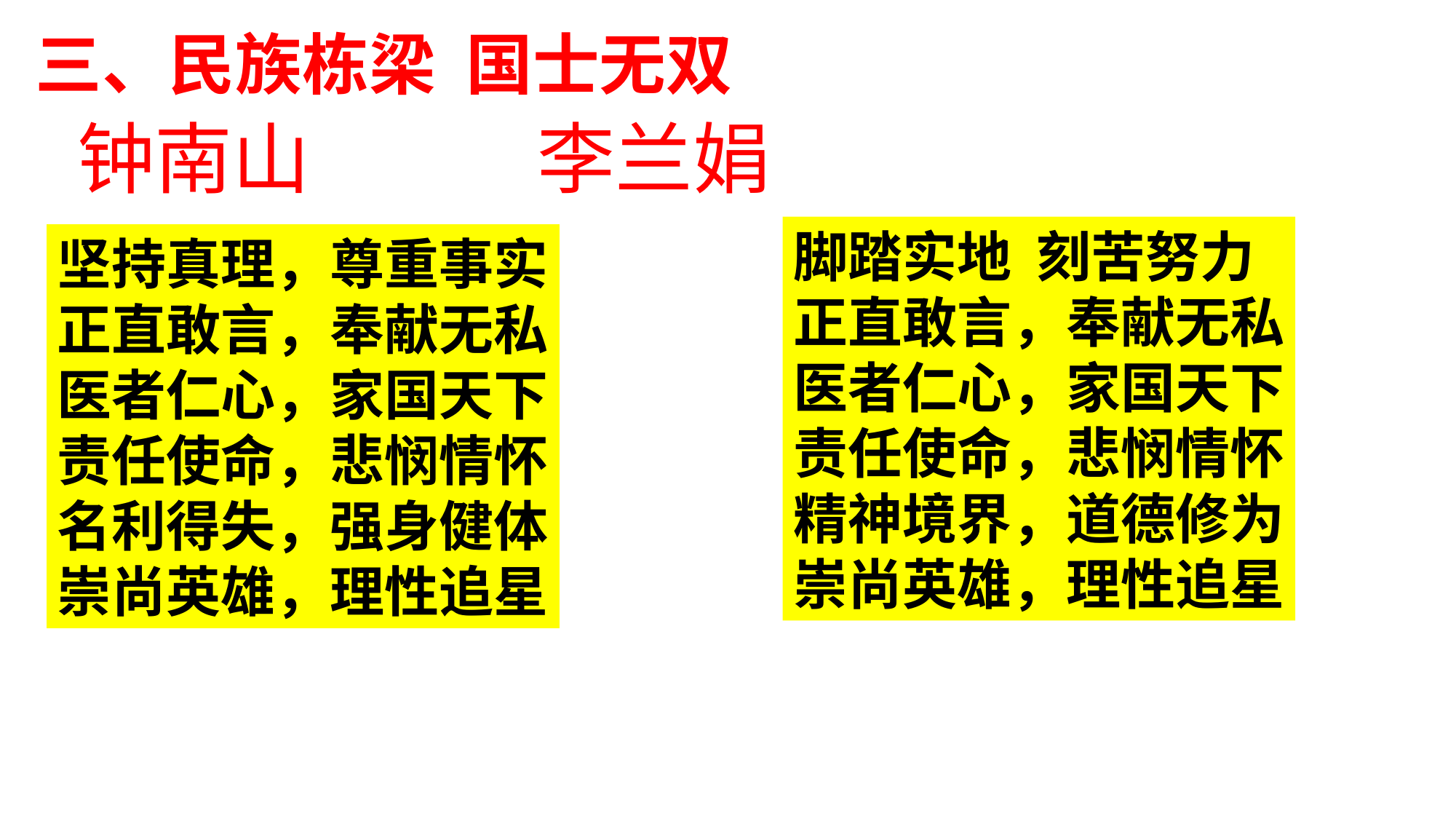

# 三、民族栋梁  国士无双
    钟南山             李兰娟

脚踏实地  刻苦努力
正直敢言，奉献无私
医者仁心，家国天下
责任使命，悲悯情怀
精神境界，道德修为
崇尚英雄，理性追星
坚持真理，尊重事实
正直敢言，奉献无私
医者仁心，家国天下
责任使命，悲悯情怀
名利得失，强身健体
崇尚英雄，理性追星